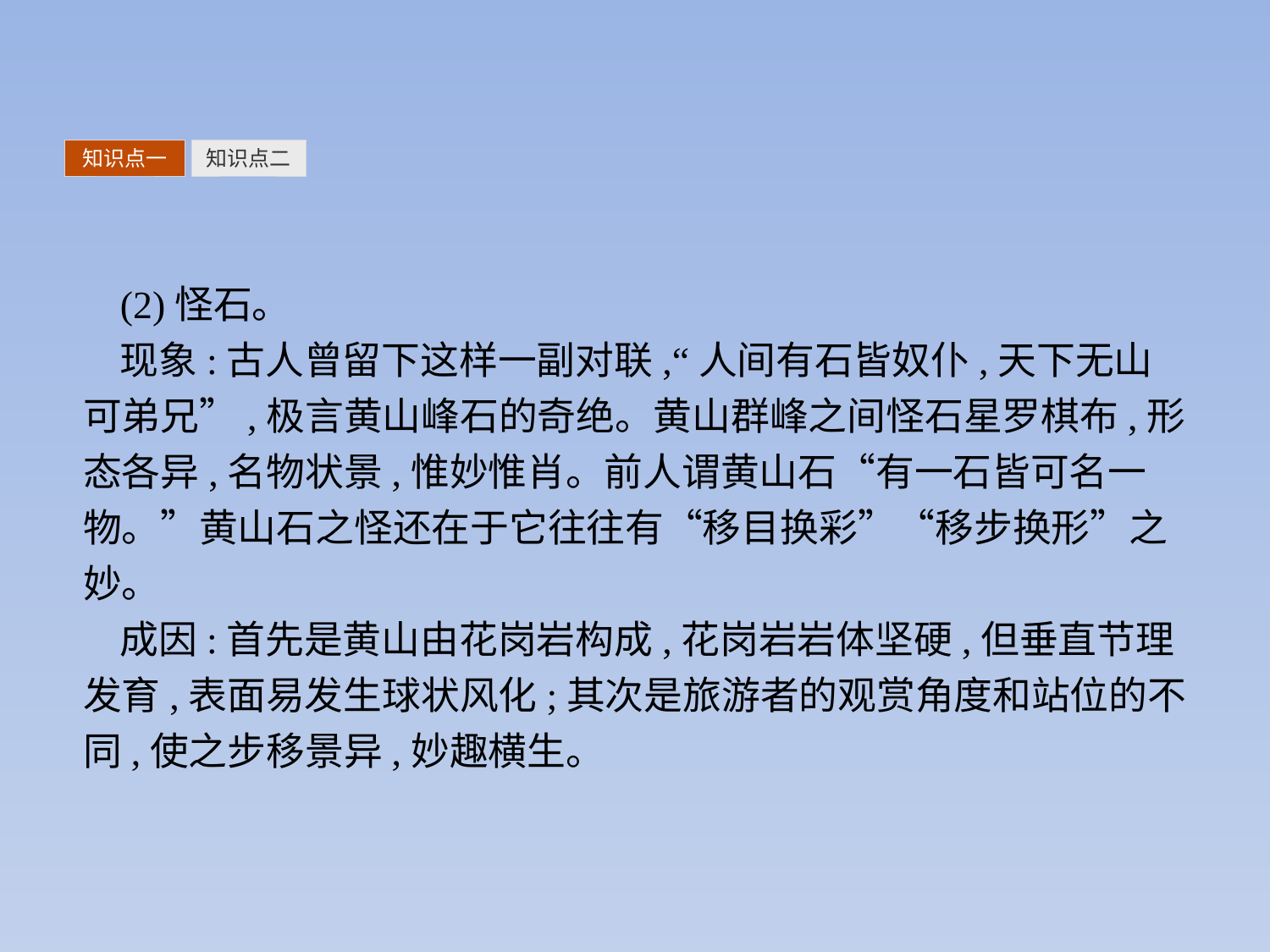

知识点一
知识点二
(2)怪石。
现象:古人曾留下这样一副对联,“人间有石皆奴仆,天下无山可弟兄”,极言黄山峰石的奇绝。黄山群峰之间怪石星罗棋布,形态各异,名物状景,惟妙惟肖。前人谓黄山石“有一石皆可名一物。”黄山石之怪还在于它往往有“移目换彩”“移步换形”之妙。
成因:首先是黄山由花岗岩构成,花岗岩岩体坚硬,但垂直节理发育,表面易发生球状风化;其次是旅游者的观赏角度和站位的不同,使之步移景异,妙趣横生。